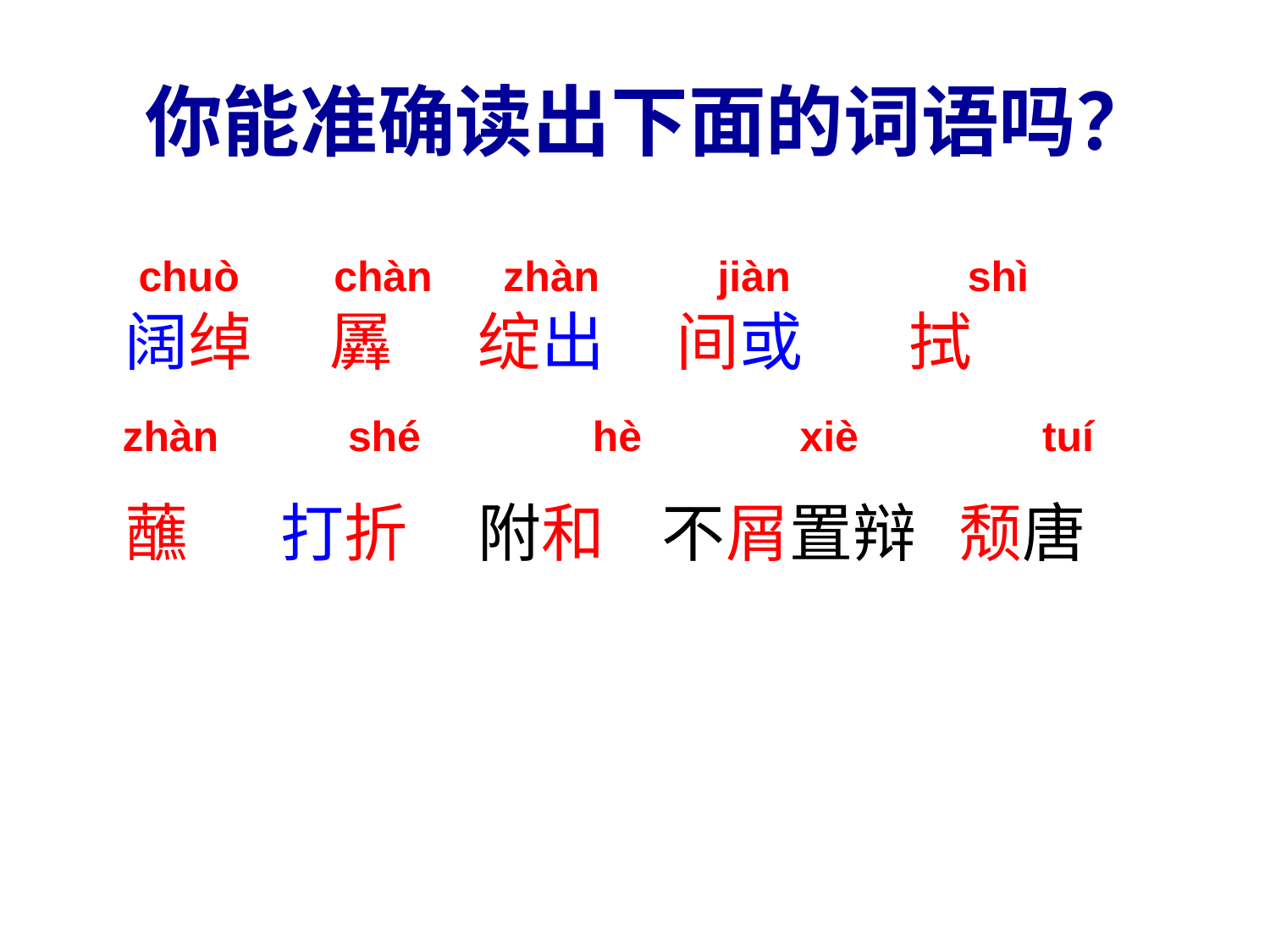

你能准确读出下面的词语吗？
　　chuò        chàn      zhàn          jiàn               shì
   阔绰 　羼      绽出     间或  　 拭
    zhàn　       shé      　    hè    　     xiè       　    tuí
   蘸　  打折     附和    不屑置辩   颓唐